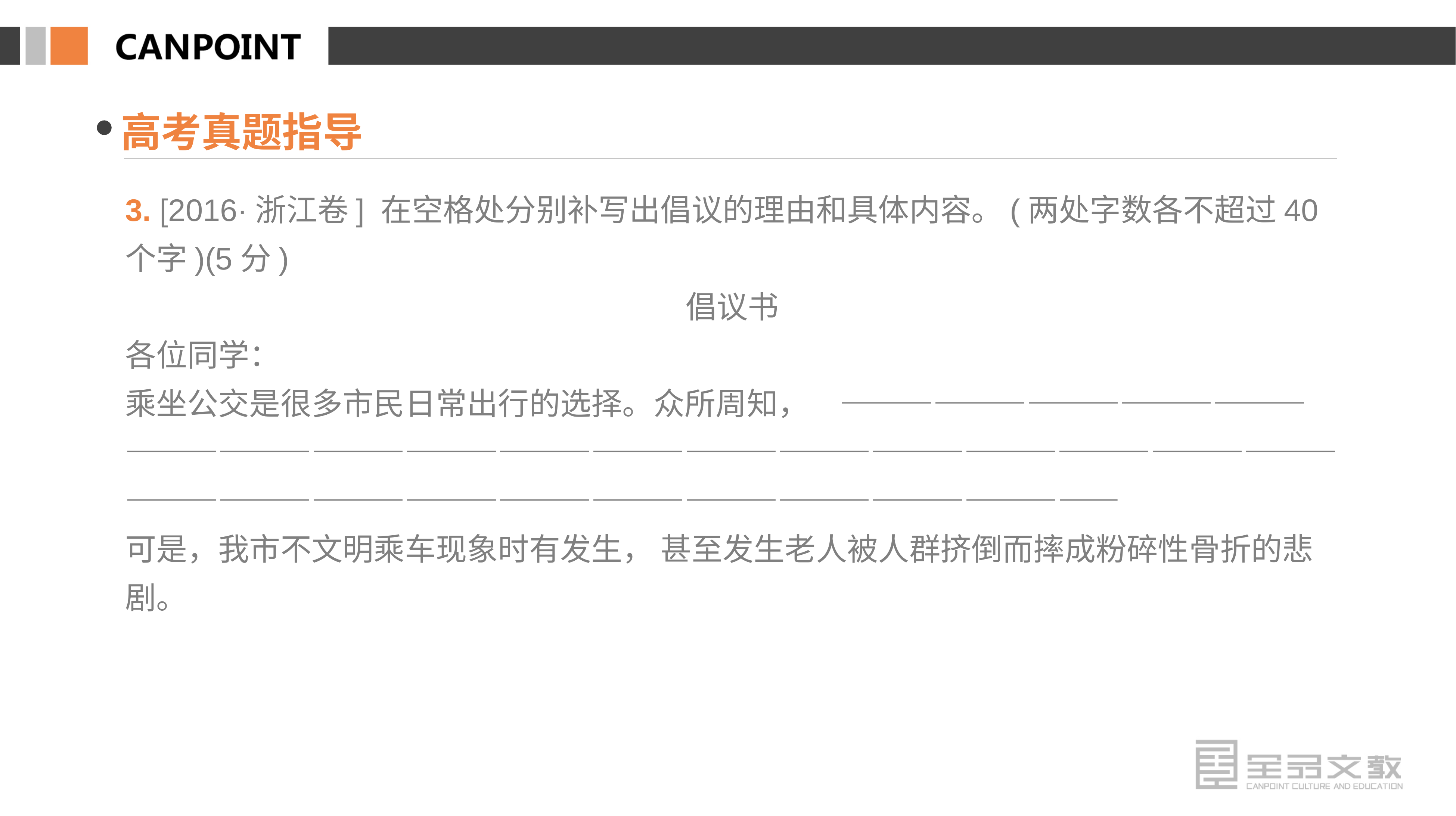

高考真题指导

3. [2016·浙江卷] 在空格处分别补写出倡议的理由和具体内容。(两处字数各不超过40 个字)(5分)
倡议书
各位同学：
乘坐公交是很多市民日常出行的选择。众所周知，　——————————————————————————————————————————————————————————————————————————————————————
可是，我市不文明乘车现象时有发生， 甚至发生老人被人群挤倒而摔成粉碎性骨折的悲剧。